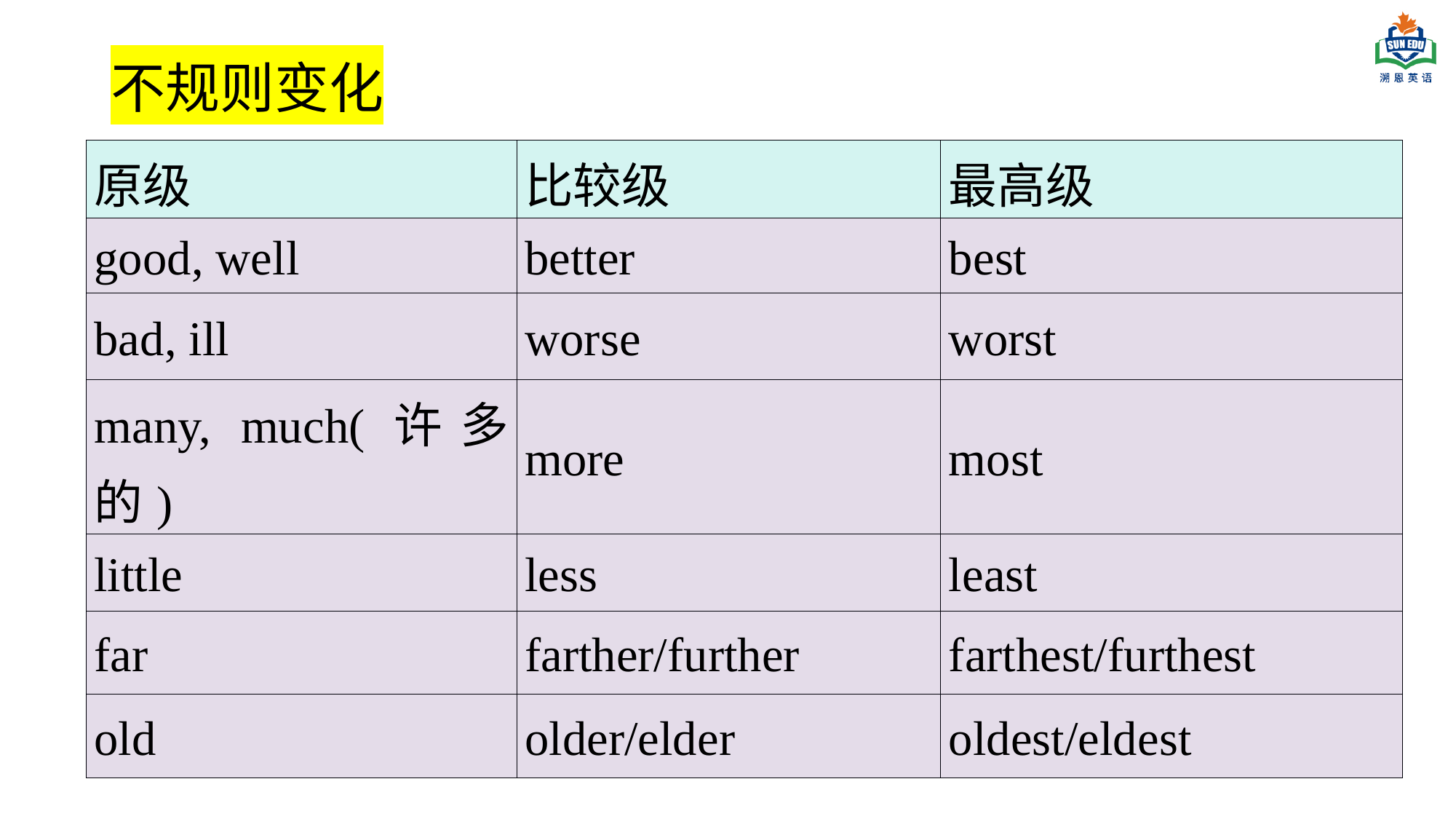

不规则变化
| 原级 | 比较级 | 最高级 |
| --- | --- | --- |
| good, well | better | best |
| bad, ill | worse | worst |
| many, much(许多的) | more | most |
| little | less | least |
| far | farther/further | farthest/furthest |
| old | older/elder | oldest/eldest |